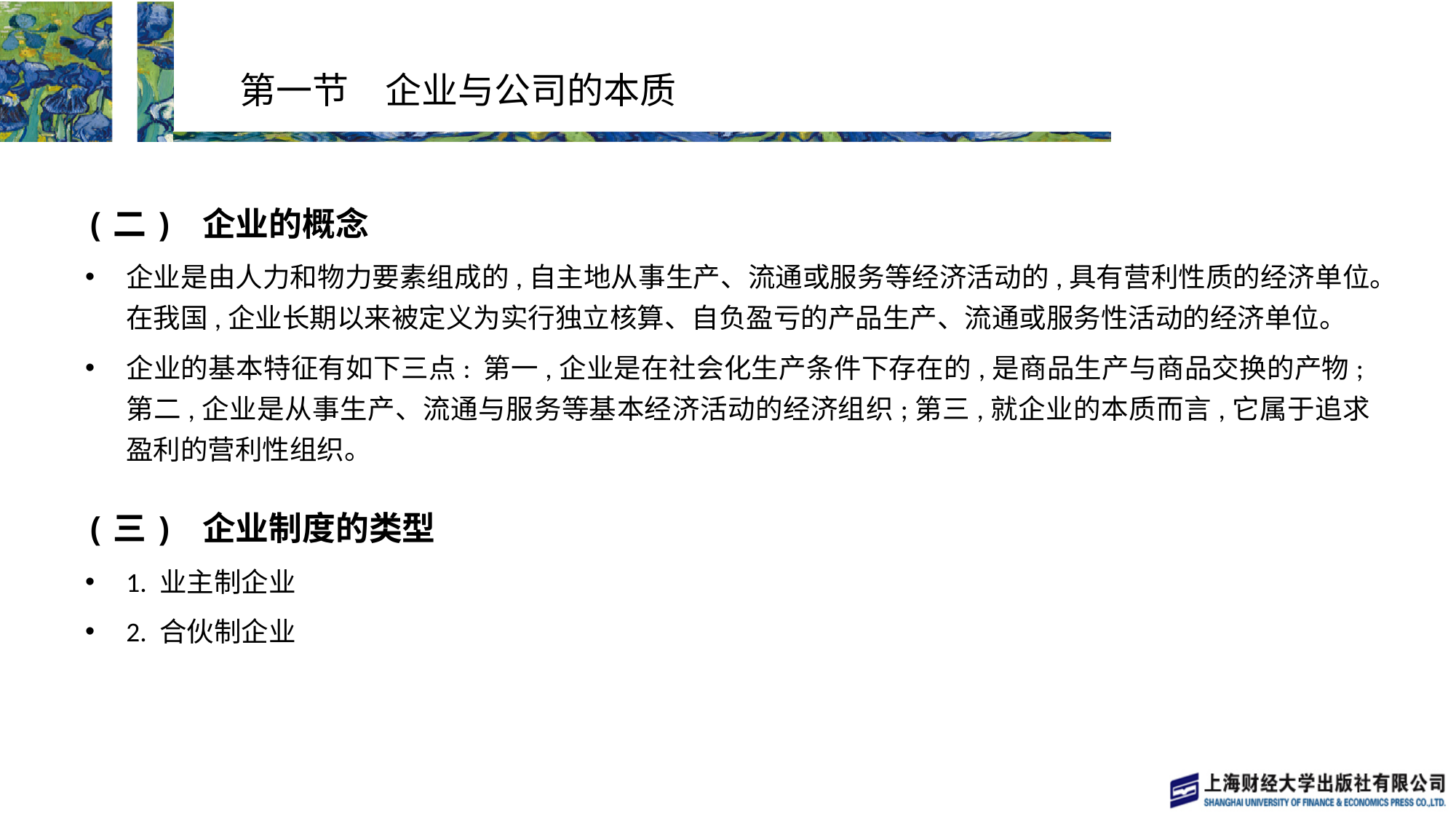

# 第一节　企业与公司的本质
(二) 企业的概念
企业是由人力和物力要素组成的,自主地从事生产、流通或服务等经济活动的,具有营利性质的经济单位。在我国,企业长期以来被定义为实行独立核算、自负盈亏的产品生产、流通或服务性活动的经济单位。
企业的基本特征有如下三点: 第一,企业是在社会化生产条件下存在的,是商品生产与商品交换的产物;第二,企业是从事生产、流通与服务等基本经济活动的经济组织;第三,就企业的本质而言,它属于追求盈利的营利性组织。
(三) 企业制度的类型
1. 业主制企业
2. 合伙制企业